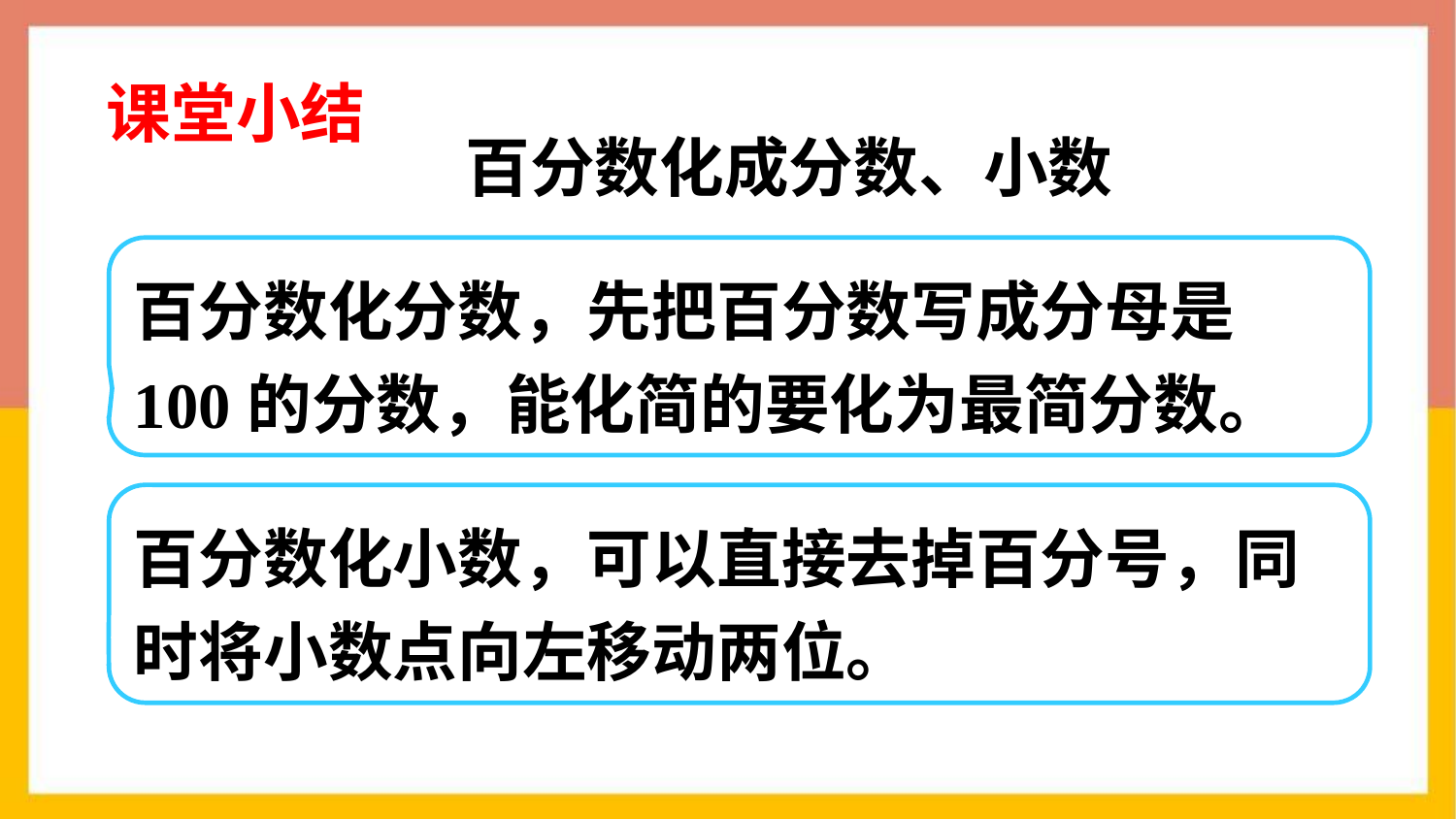

课堂小结
百分数化成分数、小数
百分数化分数，先把百分数写成分母是100的分数，能化简的要化为最简分数。
百分数化小数，可以直接去掉百分号，同时将小数点向左移动两位。